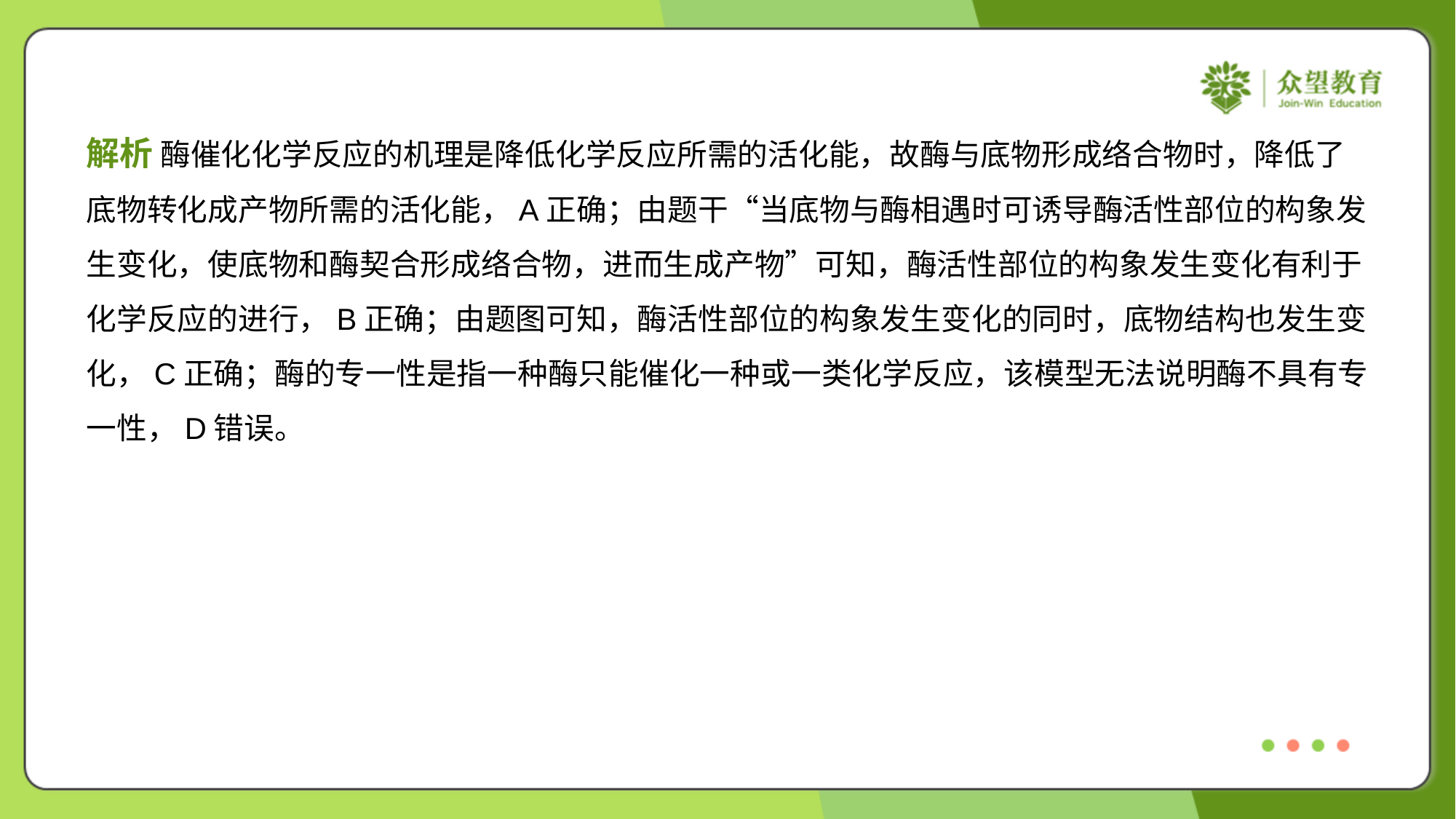

解析 酶催化化学反应的机理是降低化学反应所需的活化能，故酶与底物形成络合物时，降低了
底物转化成产物所需的活化能，A正确；由题干“当底物与酶相遇时可诱导酶活性部位的构象发
生变化，使底物和酶契合形成络合物，进而生成产物”可知，酶活性部位的构象发生变化有利于
化学反应的进行，B正确；由题图可知，酶活性部位的构象发生变化的同时，底物结构也发生变
化，C正确；酶的专一性是指一种酶只能催化一种或一类化学反应，该模型无法说明酶不具有专
一性，D错误。